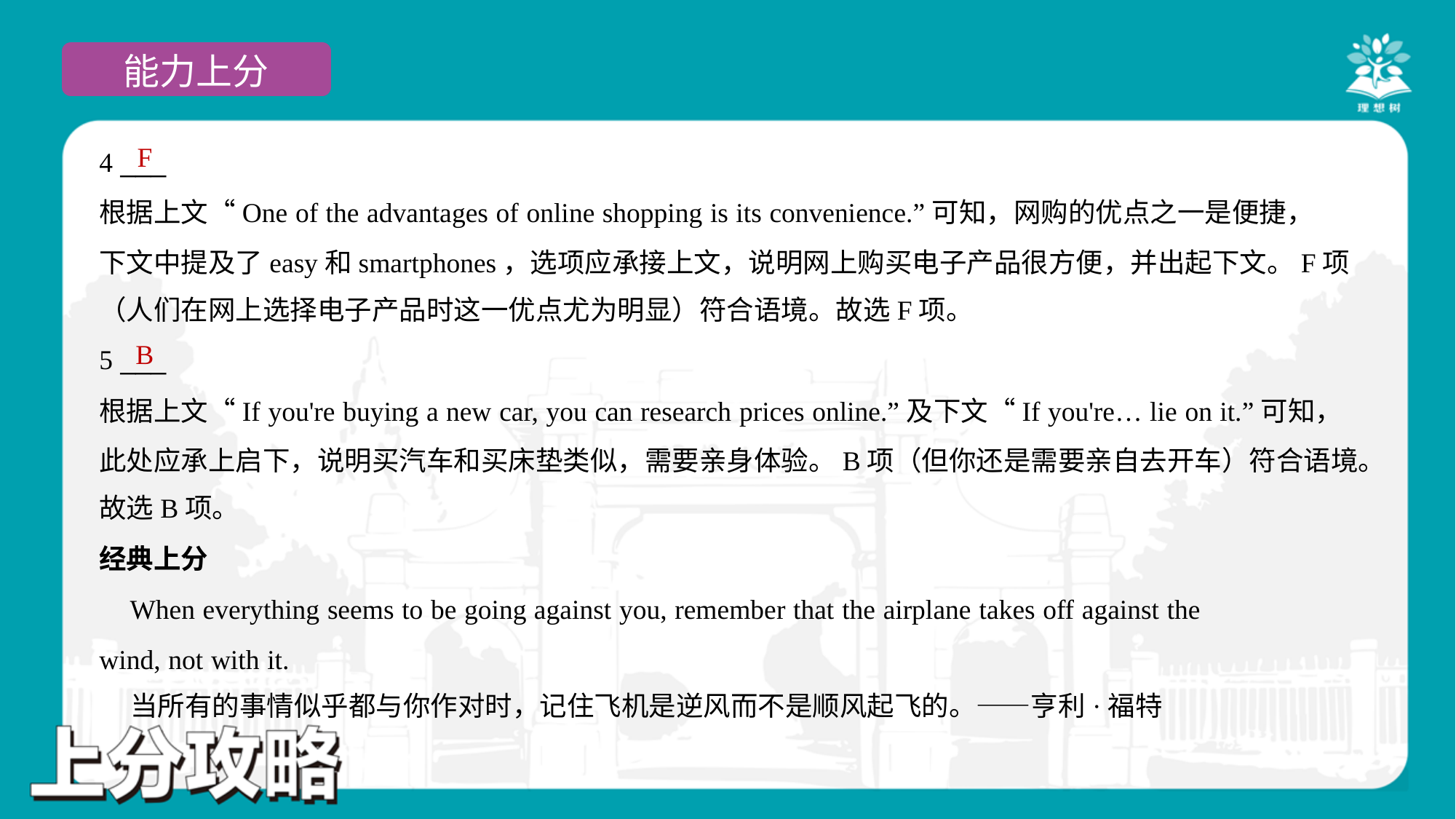

F
4 ___
根据上文“One of the advantages of online shopping is its convenience.”可知，网购的优点之一是便捷，
下文中提及了easy和smartphones，选项应承接上文，说明网上购买电子产品很方便，并出起下文。F项
（人们在网上选择电子产品时这一优点尤为明显）符合语境。故选F项。
B
5 ___
根据上文“If you're buying a new car, you can research prices online.”及下文“If you're… lie on it.”可知，
此处应承上启下，说明买汽车和买床垫类似，需要亲身体验。B项（但你还是需要亲自去开车）符合语境。
故选B项。
经典上分
    When everything seems to be going against you, remember that the airplane takes off against the
wind, not with it.
    当所有的事情似乎都与你作对时，记住飞机是逆风而不是顺风起飞的。——亨利·福特